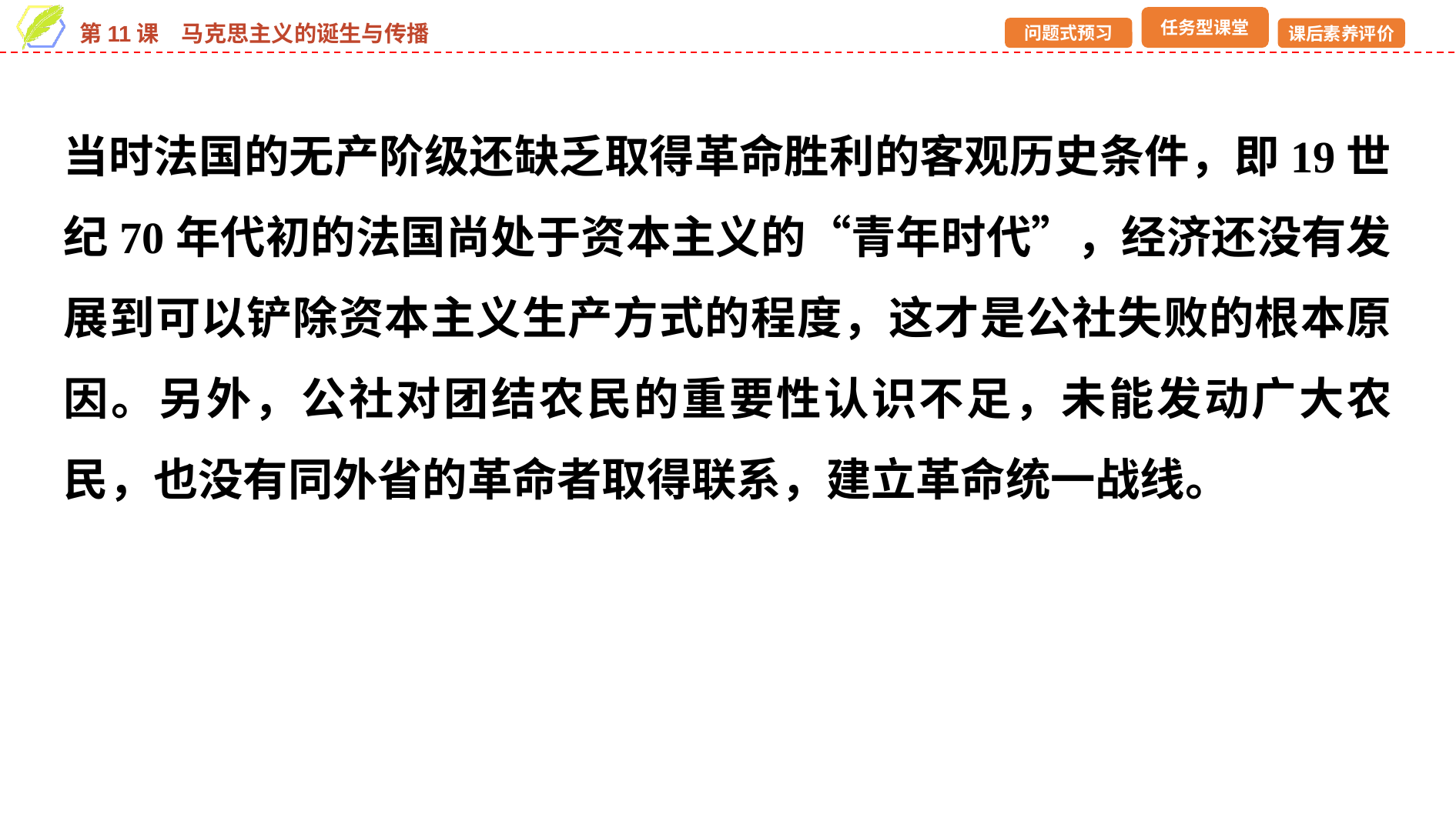

当时法国的无产阶级还缺乏取得革命胜利的客观历史条件，即19世纪70年代初的法国尚处于资本主义的“青年时代”，经济还没有发展到可以铲除资本主义生产方式的程度，这才是公社失败的根本原因。另外，公社对团结农民的重要性认识不足，未能发动广大农民，也没有同外省的革命者取得联系，建立革命统一战线。